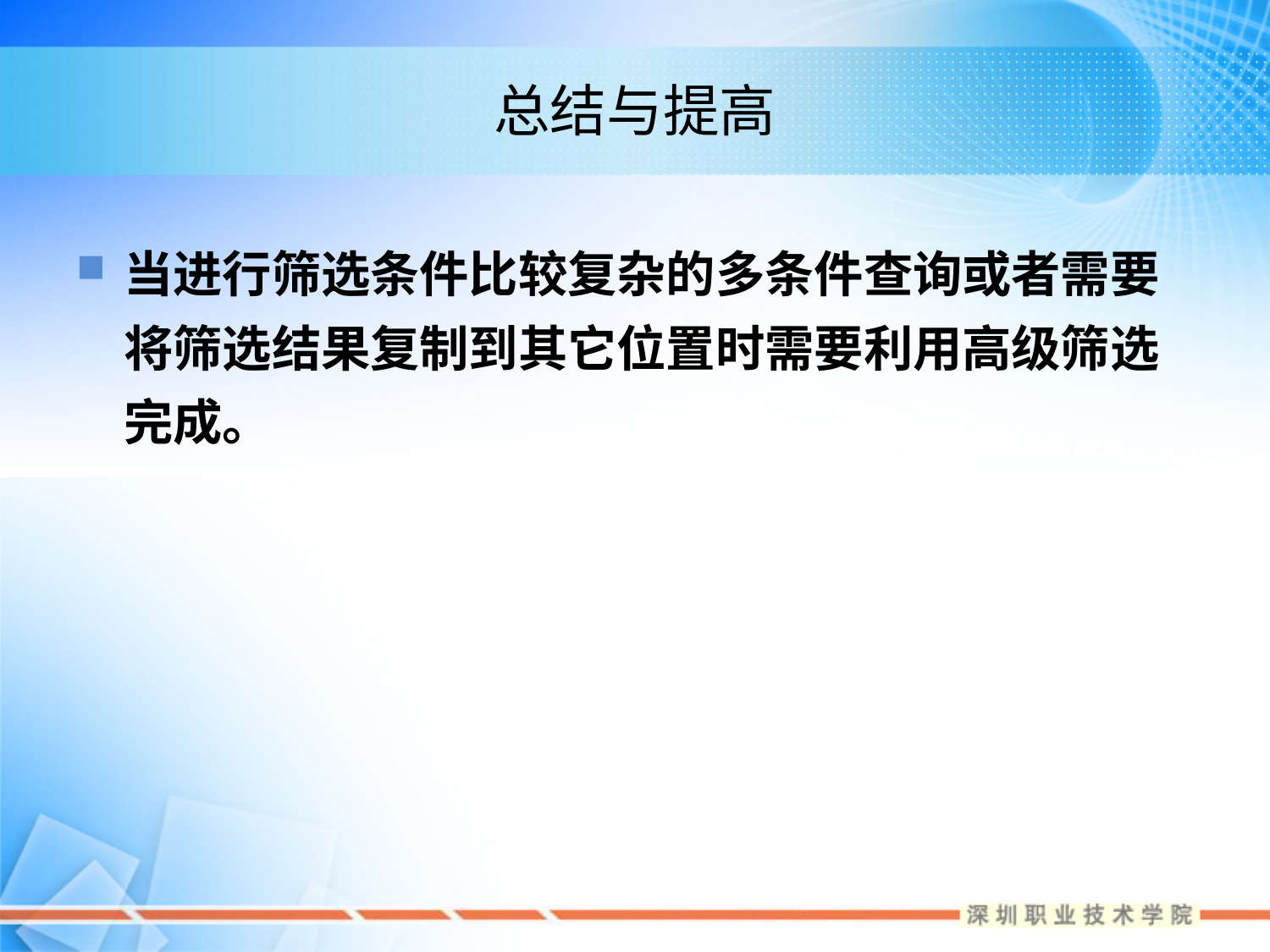

# 总结与提高
当进行筛选条件比较复杂的多条件查询或者需要将筛选结果复制到其它位置时需要利用高级筛选完成。